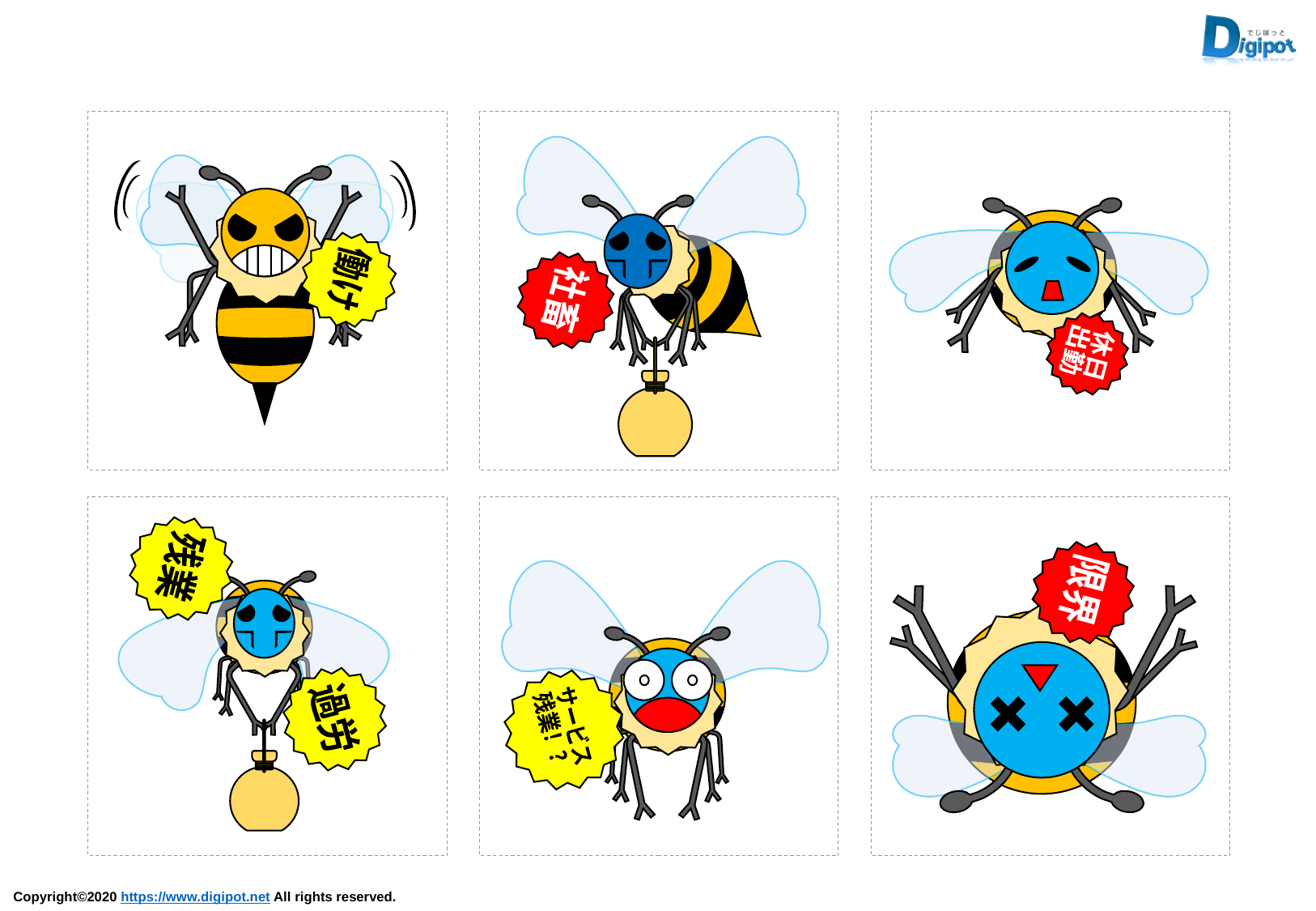

社畜

働け

休日
出勤

残業

過労

限界

サービス
残業！？